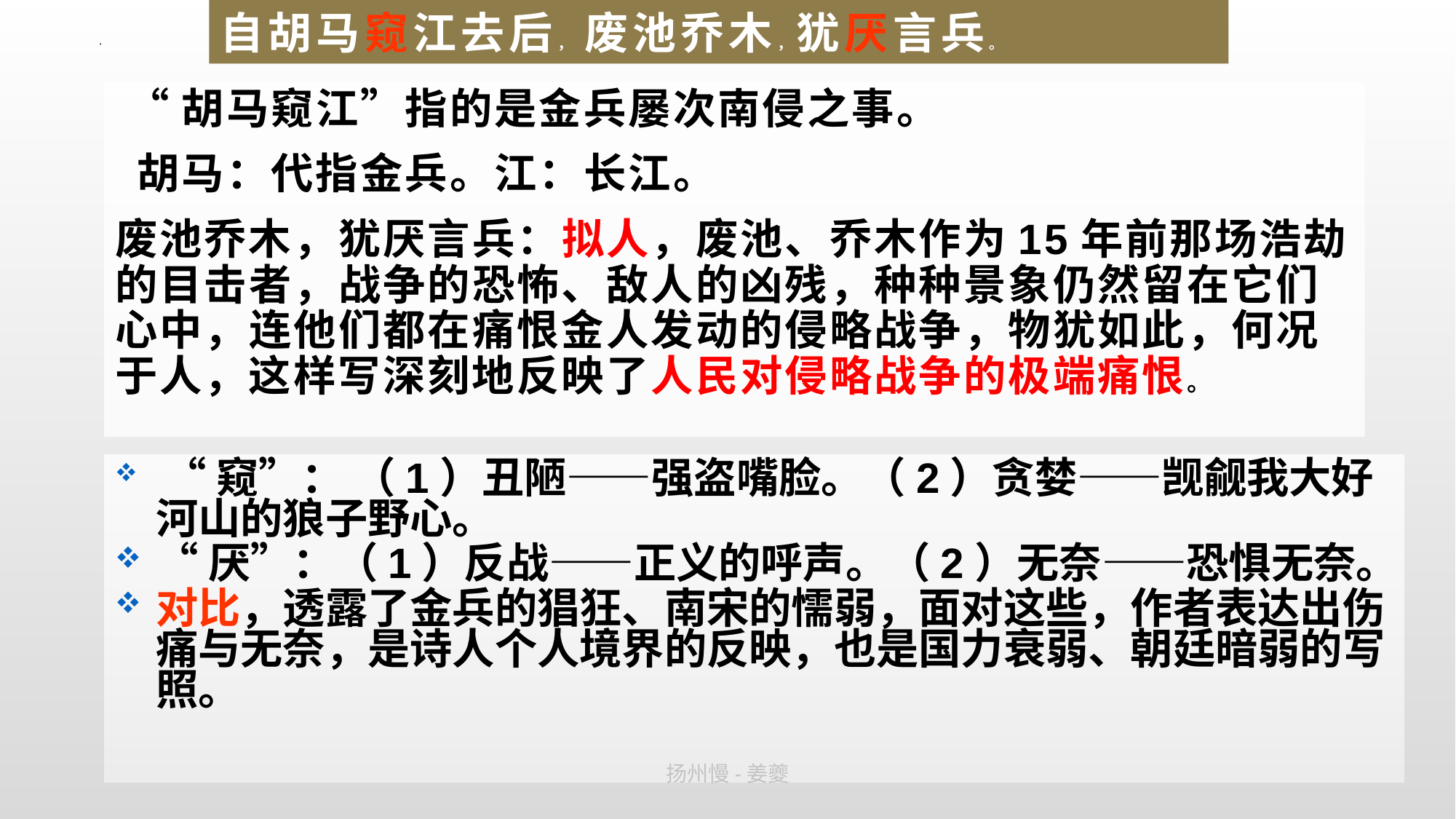

# 自胡马窥江去后， 废池乔木，犹厌言兵。
 “胡马窥江”指的是金兵屡次南侵之事。
 胡马：代指金兵。江：长江。
废池乔木，犹厌言兵：拟人，废池、乔木作为15年前那场浩劫的目击者，战争的恐怖、敌人的凶残，种种景象仍然留在它们心中，连他们都在痛恨金人发动的侵略战争，物犹如此，何况于人，这样写深刻地反映了人民对侵略战争的极端痛恨。

 “窥”： （1）丑陋——强盗嘴脸。（2）贪婪——觊觎我大好河山的狼子野心。
“厌”：（1）反战——正义的呼声。（2）无奈——恐惧无奈。
对比，透露了金兵的猖狂、南宋的懦弱，面对这些，作者表达出伤痛与无奈，是诗人个人境界的反映，也是国力衰弱、朝廷暗弱的写照。
扬州慢-姜夔